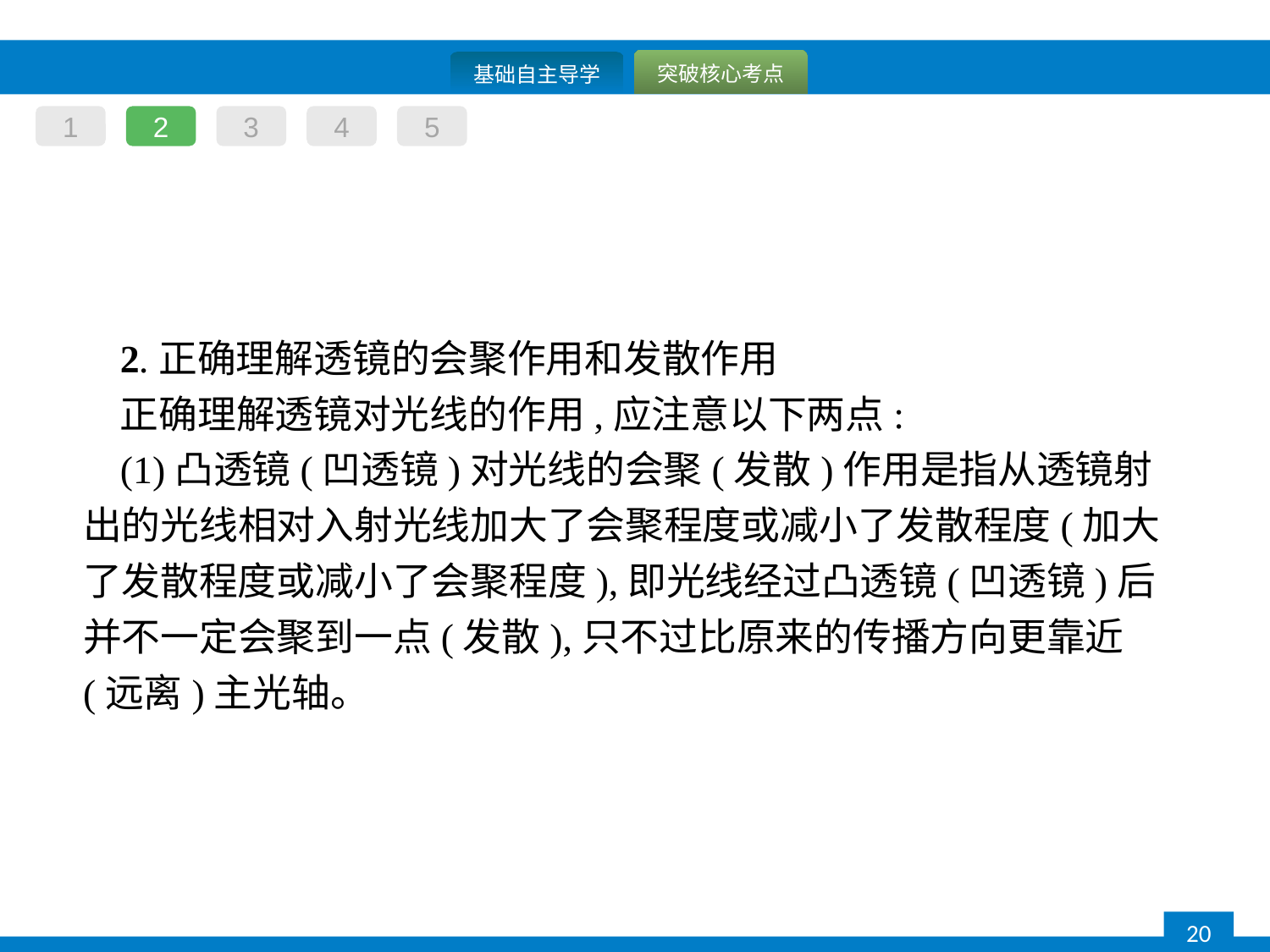

1
2
3
4
5
2.正确理解透镜的会聚作用和发散作用
正确理解透镜对光线的作用,应注意以下两点:
(1)凸透镜(凹透镜)对光线的会聚(发散)作用是指从透镜射出的光线相对入射光线加大了会聚程度或减小了发散程度(加大了发散程度或减小了会聚程度),即光线经过凸透镜(凹透镜)后并不一定会聚到一点(发散),只不过比原来的传播方向更靠近(远离)主光轴。